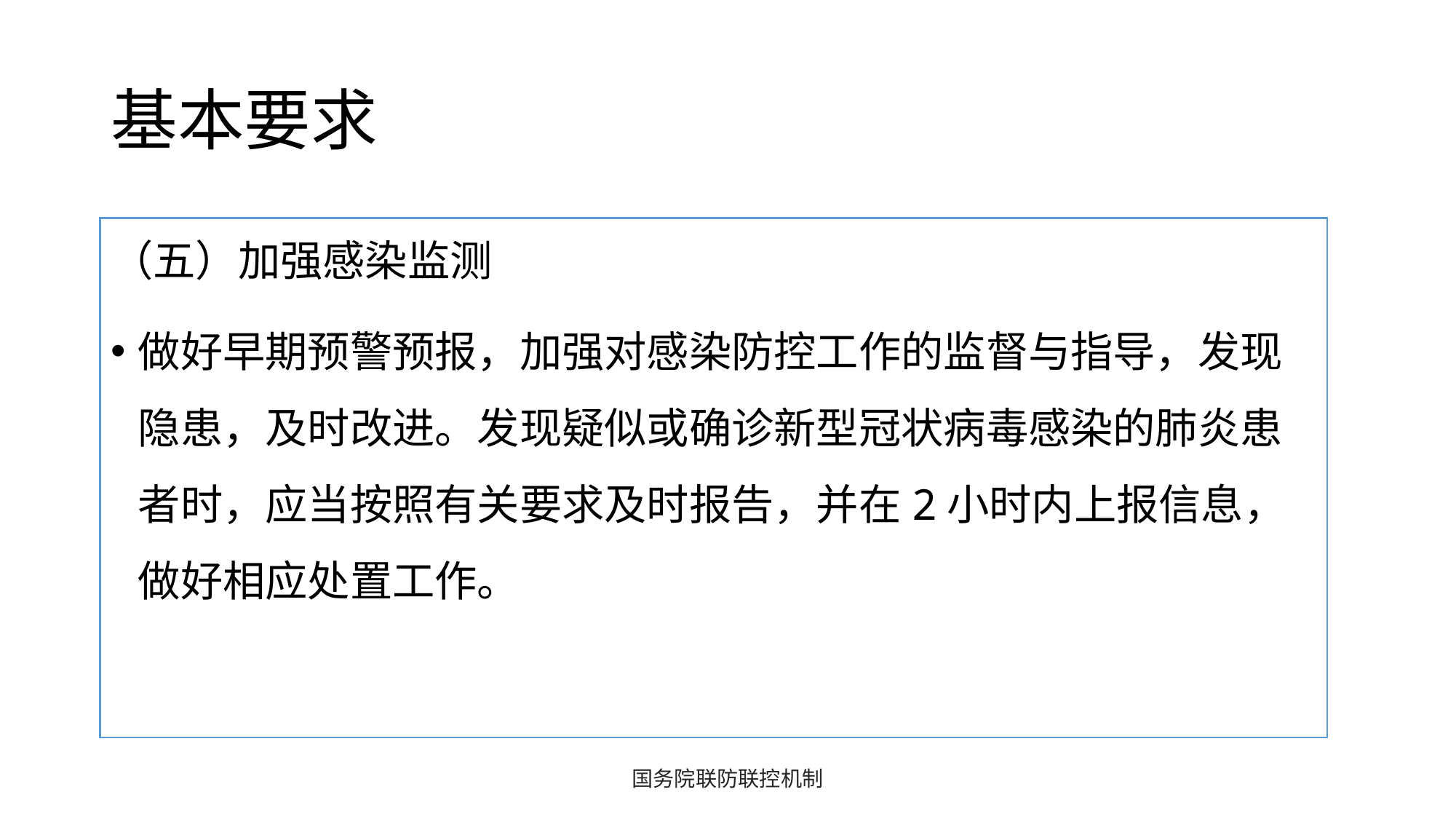

# 基本要求
（五）加强感染监测
做好早期预警预报，加强对感染防控工作的监督与指导，发现隐患，及时改进。发现疑似或确诊新型冠状病毒感染的肺炎患者时，应当按照有关要求及时报告，并在2小时内上报信息，做好相应处置工作。

国务院联防联控机制
6